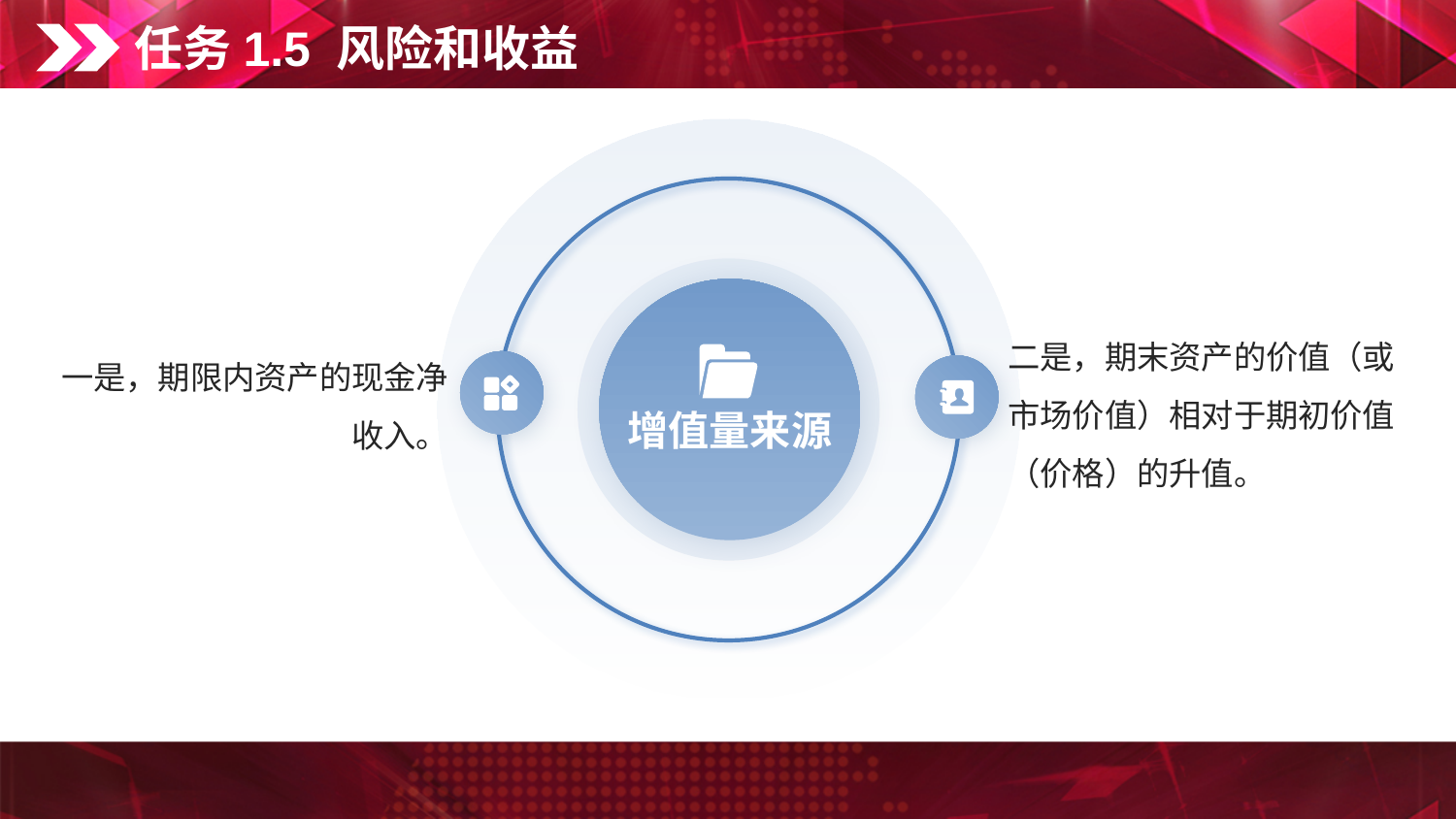

任务1.5 风险和收益

二是，期末资产的价值（或市场价值）相对于期初价值（价格）的升值。
一是，期限内资产的现金净收入。

增值量来源